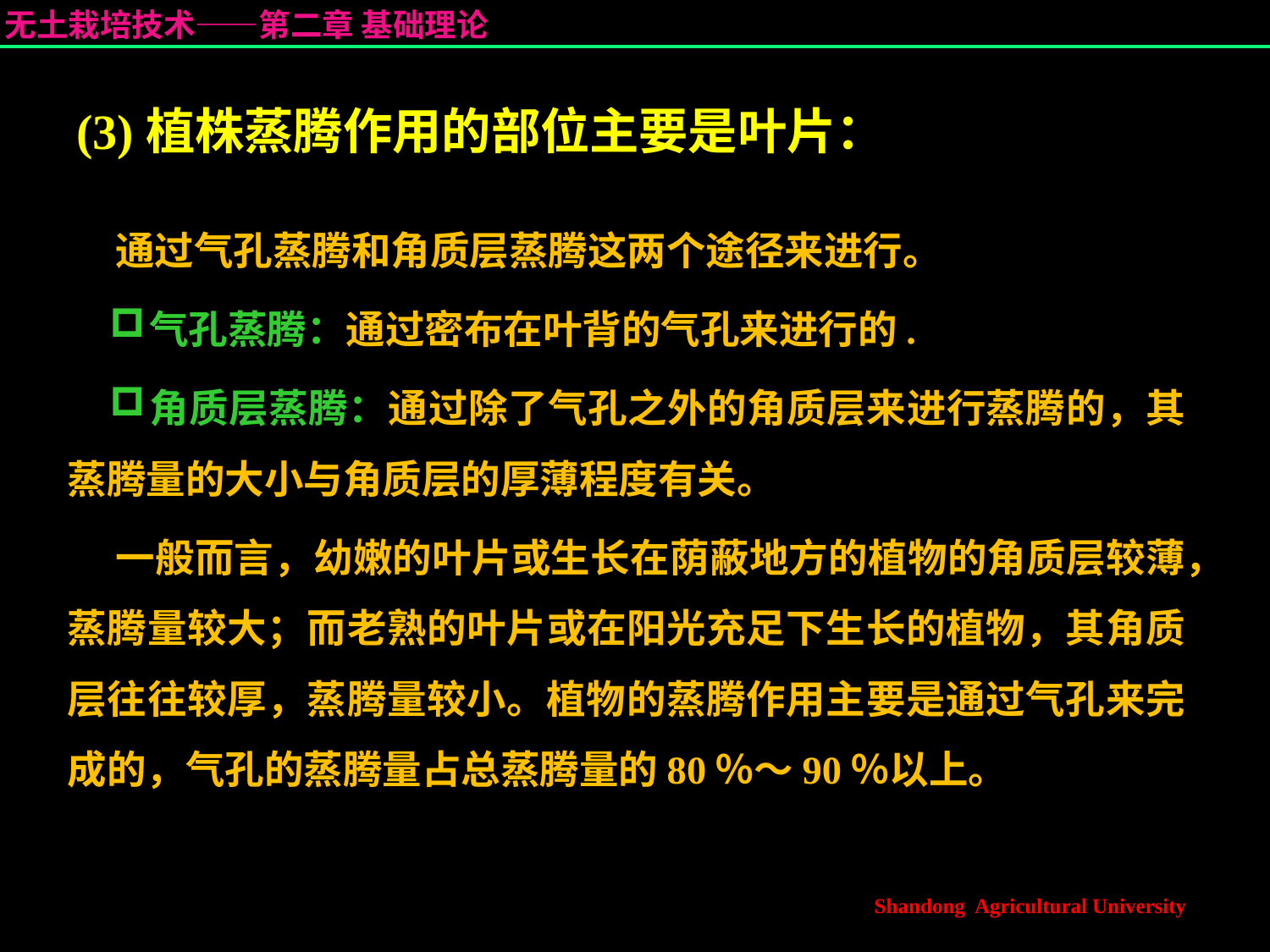

# (3)植株蒸腾作用的部位主要是叶片：
通过气孔蒸腾和角质层蒸腾这两个途径来进行。
气孔蒸腾：通过密布在叶背的气孔来进行的.
角质层蒸腾：通过除了气孔之外的角质层来进行蒸腾的，其蒸腾量的大小与角质层的厚薄程度有关。
一般而言，幼嫩的叶片或生长在荫蔽地方的植物的角质层较薄，蒸腾量较大；而老熟的叶片或在阳光充足下生长的植物，其角质层往往较厚，蒸腾量较小。植物的蒸腾作用主要是通过气孔来完成的，气孔的蒸腾量占总蒸腾量的80％～90％以上。